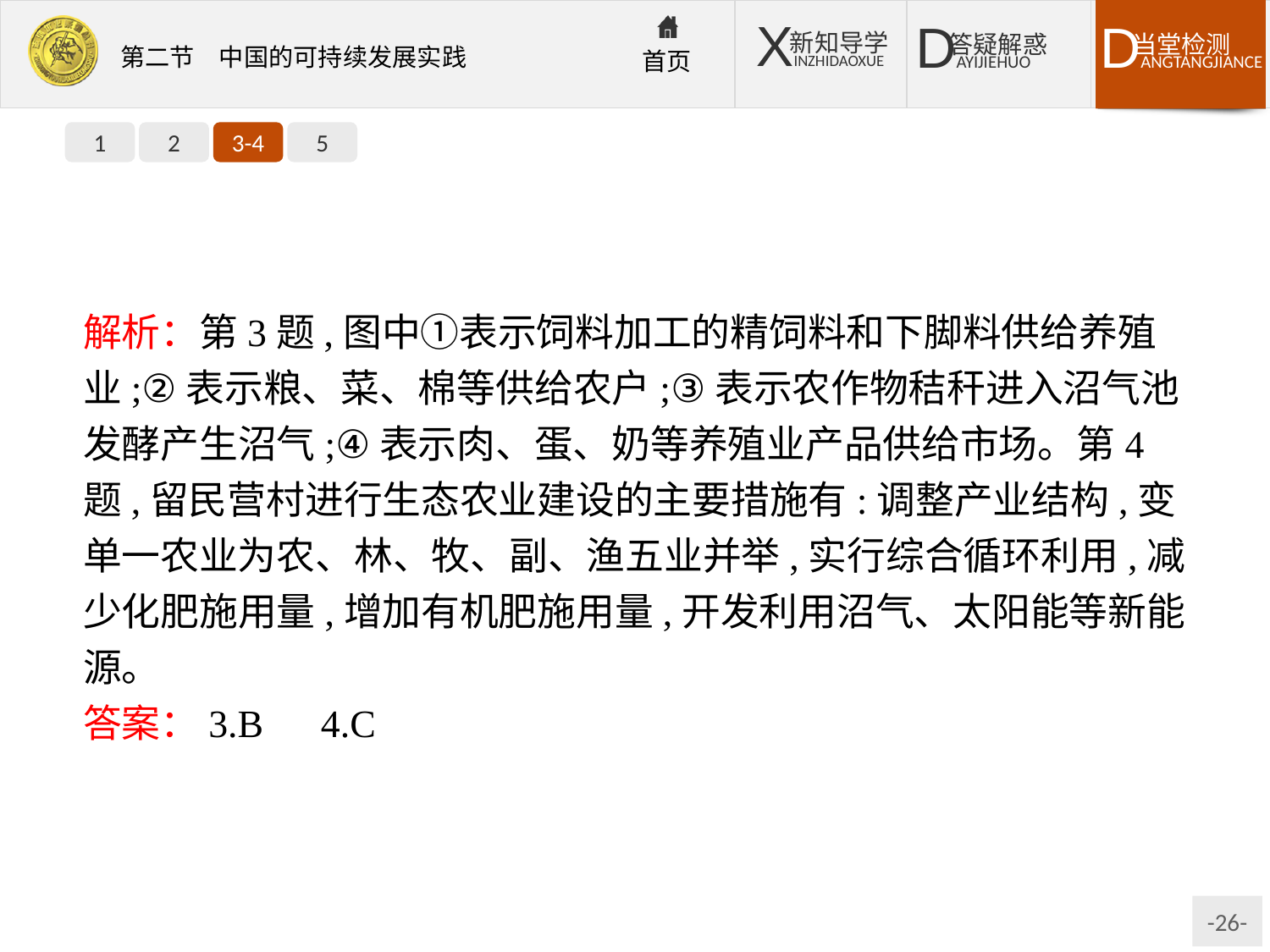

1
2
3-4
5
解析：第3题,图中①表示饲料加工的精饲料和下脚料供给养殖业;②表示粮、菜、棉等供给农户;③表示农作物秸秆进入沼气池发酵产生沼气;④表示肉、蛋、奶等养殖业产品供给市场。第4题,留民营村进行生态农业建设的主要措施有:调整产业结构,变单一农业为农、林、牧、副、渔五业并举,实行综合循环利用,减少化肥施用量,增加有机肥施用量,开发利用沼气、太阳能等新能源。
答案：3.B　4.C